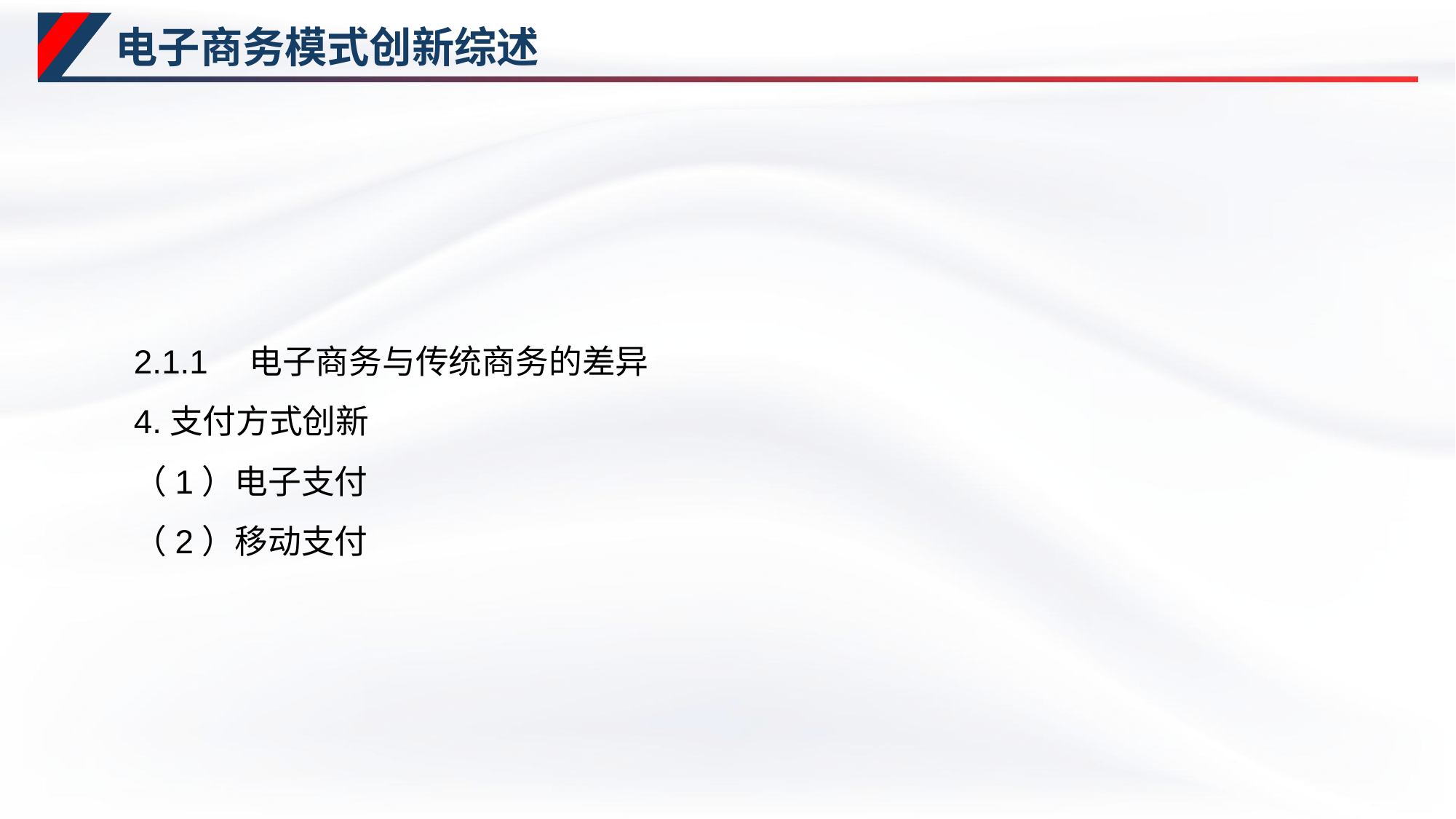

# 电子商务模式创新综述
2.1.1　电子商务与传统商务的差异
4.支付方式创新
（1）电子支付
（2）移动支付